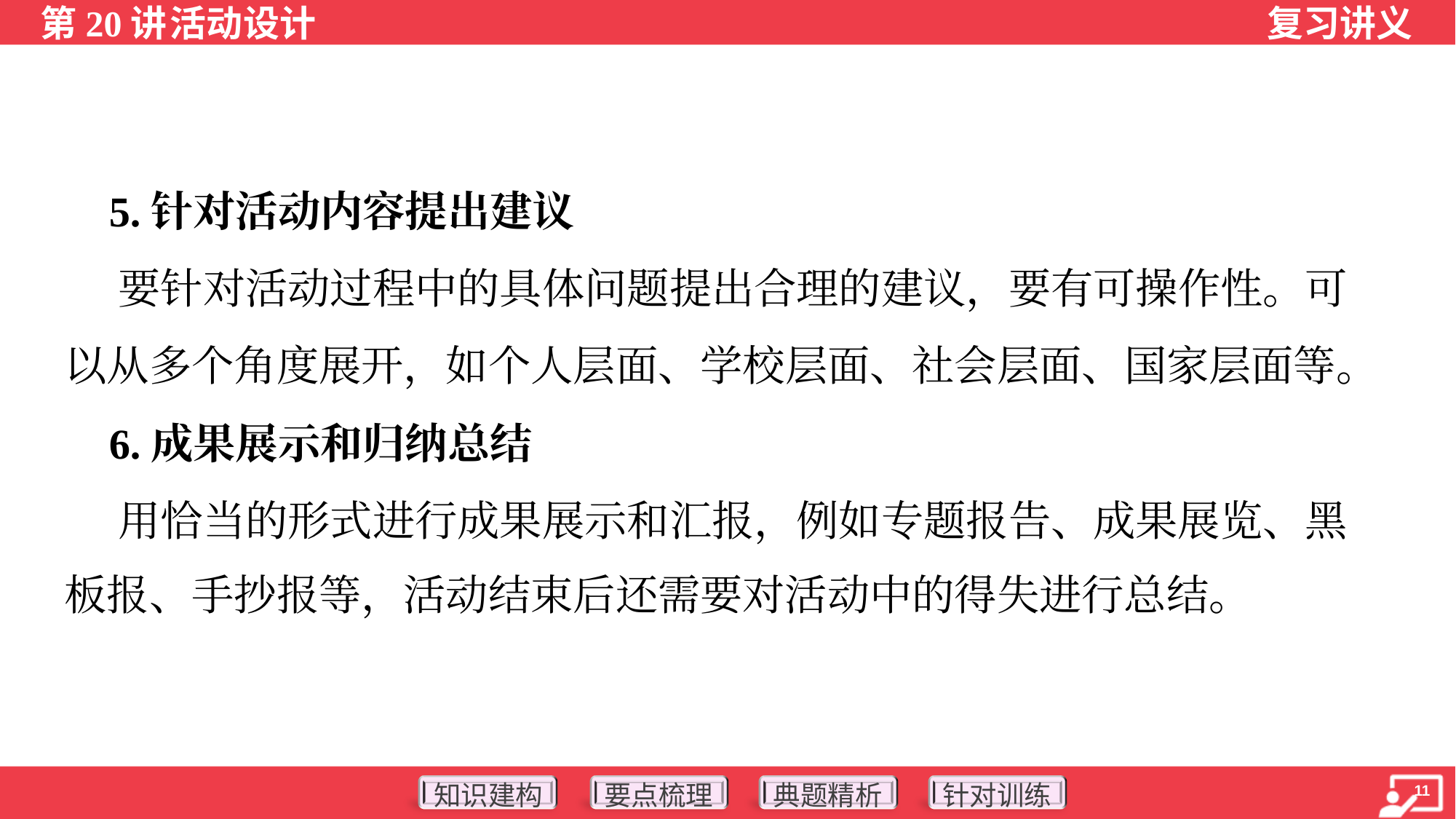

5.针对活动内容提出建议
    要针对活动过程中的具体问题提出合理的建议，要有可操作性。可
以从多个角度展开，如个人层面、学校层面、社会层面、国家层面等。
    6.成果展示和归纳总结
    用恰当的形式进行成果展示和汇报，例如专题报告、成果展览、黑
板报、手抄报等，活动结束后还需要对活动中的得失进行总结。